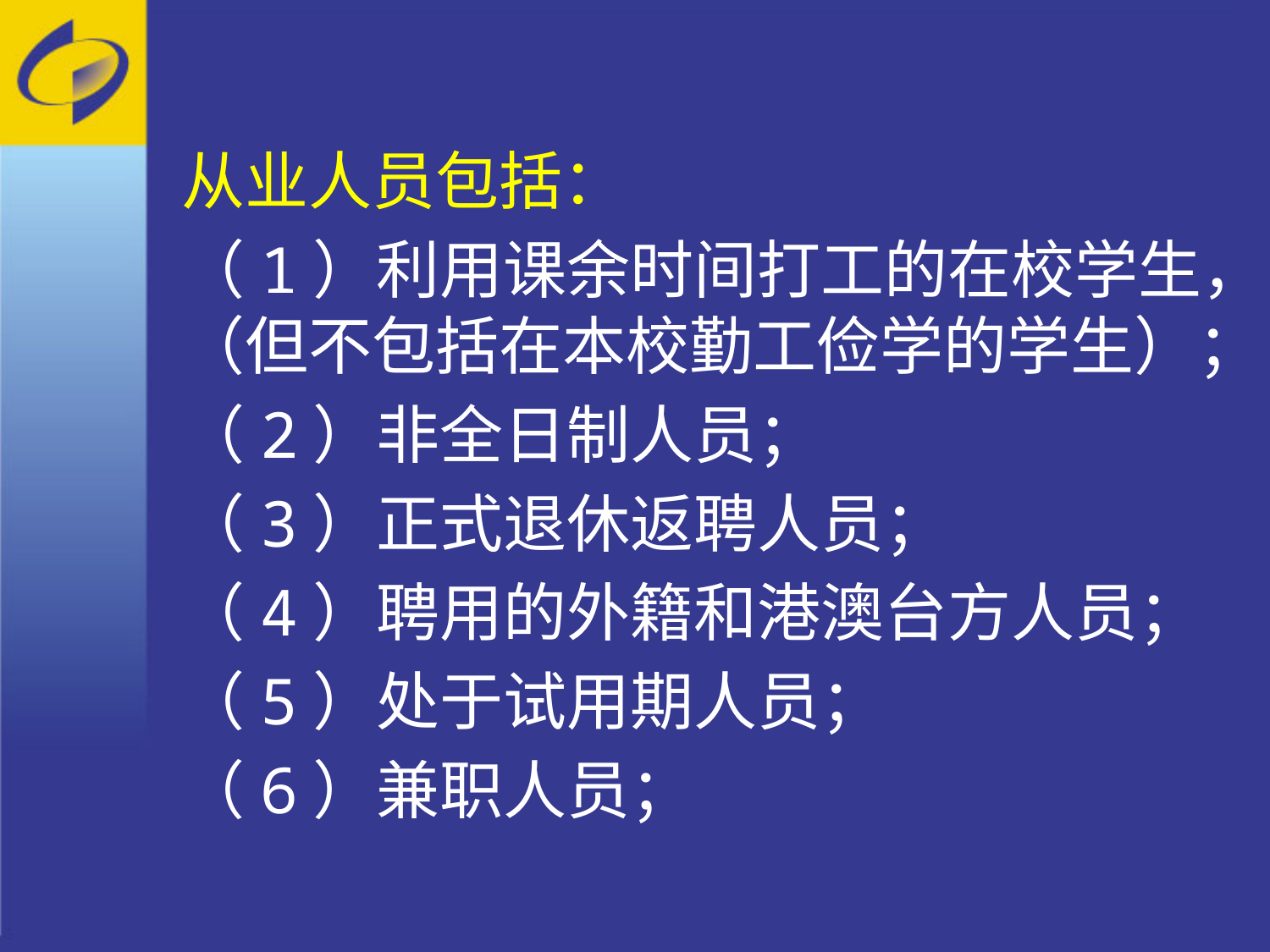

从业人员包括：
（1）利用课余时间打工的在校学生，（但不包括在本校勤工俭学的学生）；
（2）非全日制人员；
（3）正式退休返聘人员；
（4）聘用的外籍和港澳台方人员；
（5）处于试用期人员；
（6）兼职人员；